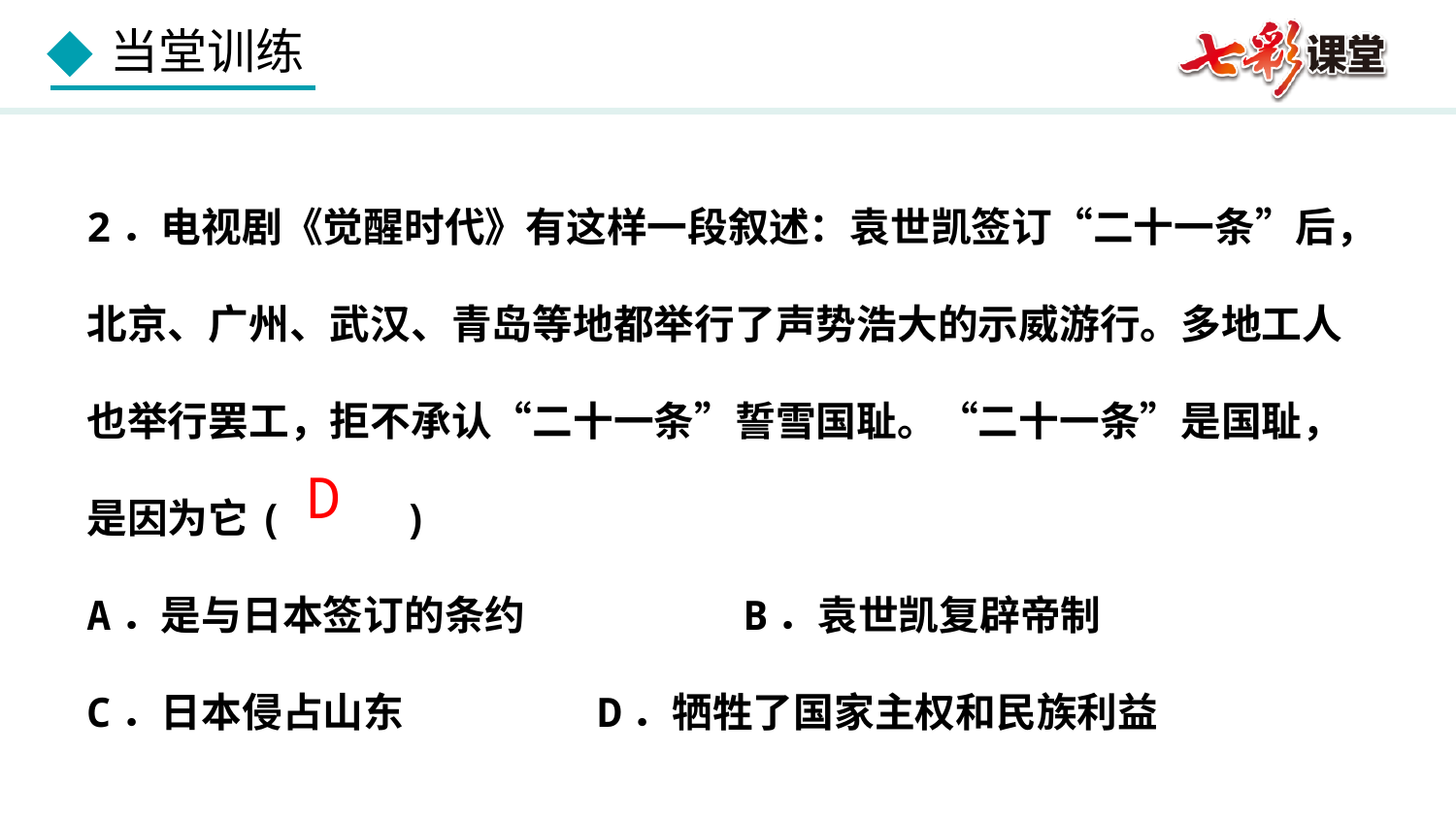

2．电视剧《觉醒时代》有这样一段叙述：袁世凯签订“二十一条”后，北京、广州、武汉、青岛等地都举行了声势浩大的示威游行。多地工人也举行罢工，拒不承认“二十一条”誓雪国耻。“二十一条”是国耻，是因为它(     )
A．是与日本签订的条约	       B．袁世凯复辟帝制
C．日本侵占山东	       D．牺牲了国家主权和民族利益
D